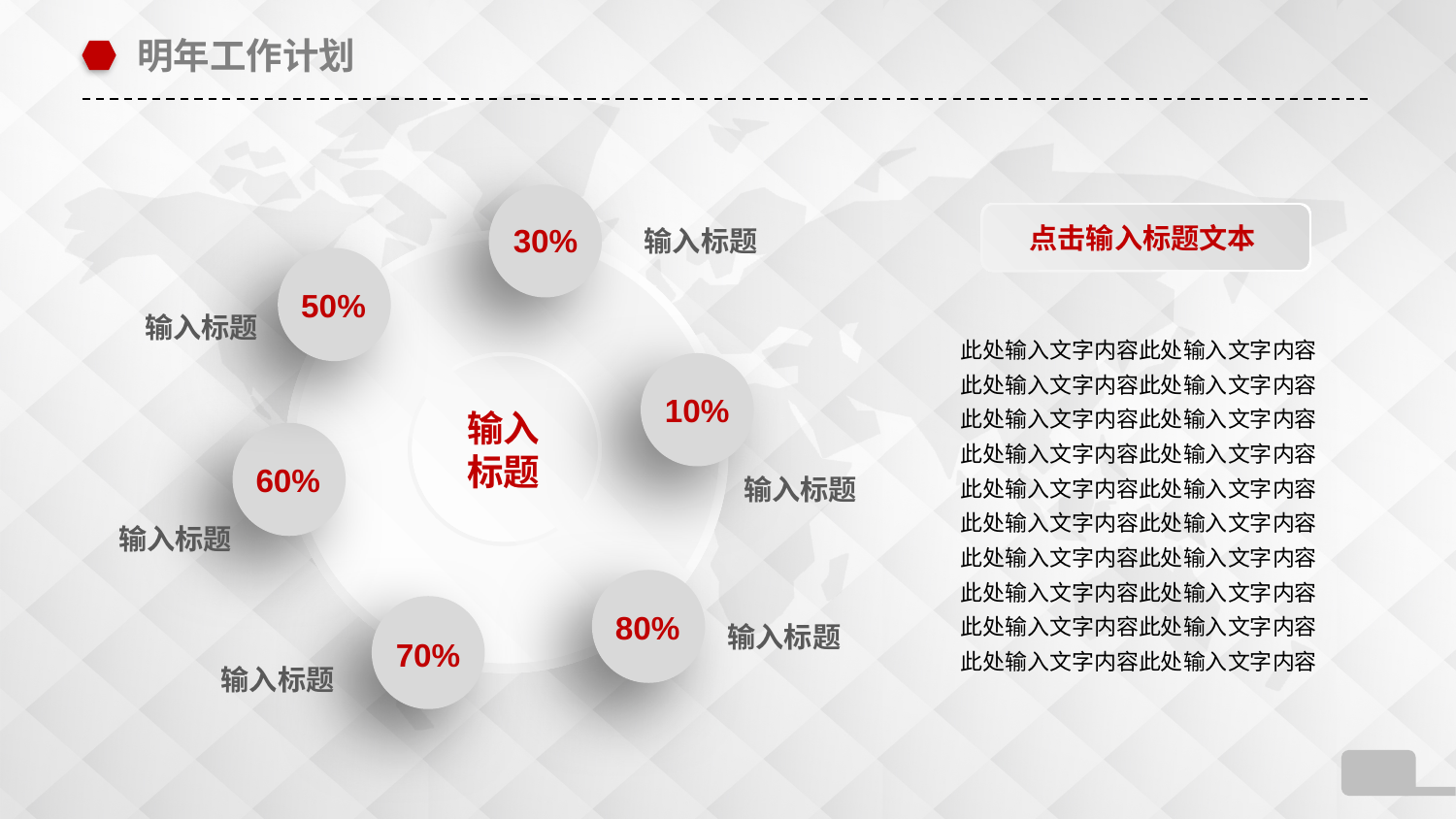

明年工作计划

点击输入标题文本
输入标题
30%

50%
输入标题
此处输入文字内容此处输入文字内容此处输入文字内容此处输入文字内容此处输入文字内容此处输入文字内容此处输入文字内容此处输入文字内容此处输入文字内容此处输入文字内容此处输入文字内容此处输入文字内容此处输入文字内容此处输入文字内容此处输入文字内容此处输入文字内容此处输入文字内容此处输入文字内容此处输入文字内容此处输入文字内容

输入
标题

10%

60%
输入标题
输入标题

80%
输入标题
70%
输入标题